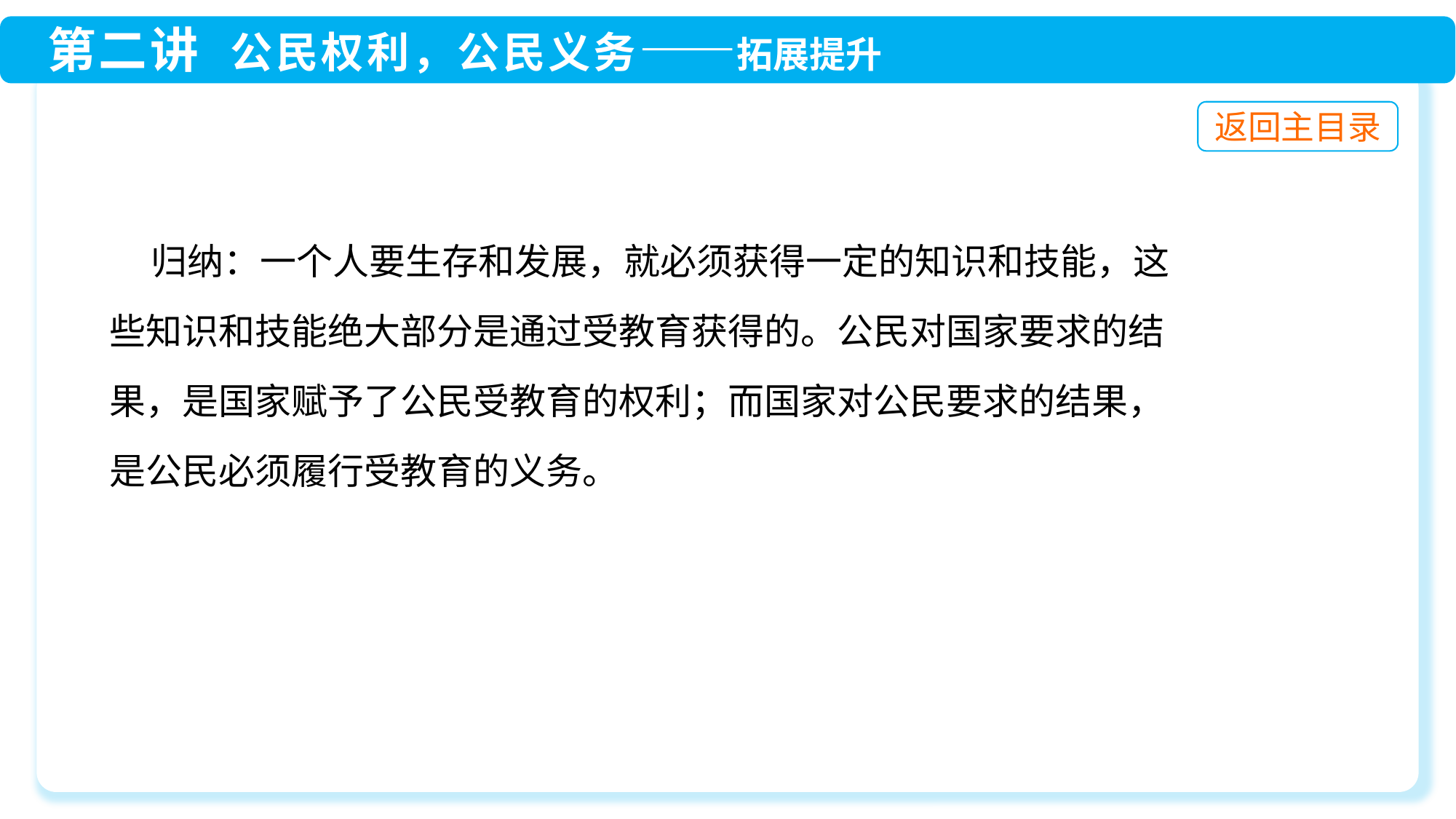

归纳：一个人要生存和发展，就必须获得一定的知识和技能，这些知识和技能绝大部分是通过受教育获得的。公民对国家要求的结果，是国家赋予了公民受教育的权利；而国家对公民要求的结果，是公民必须履行受教育的义务。